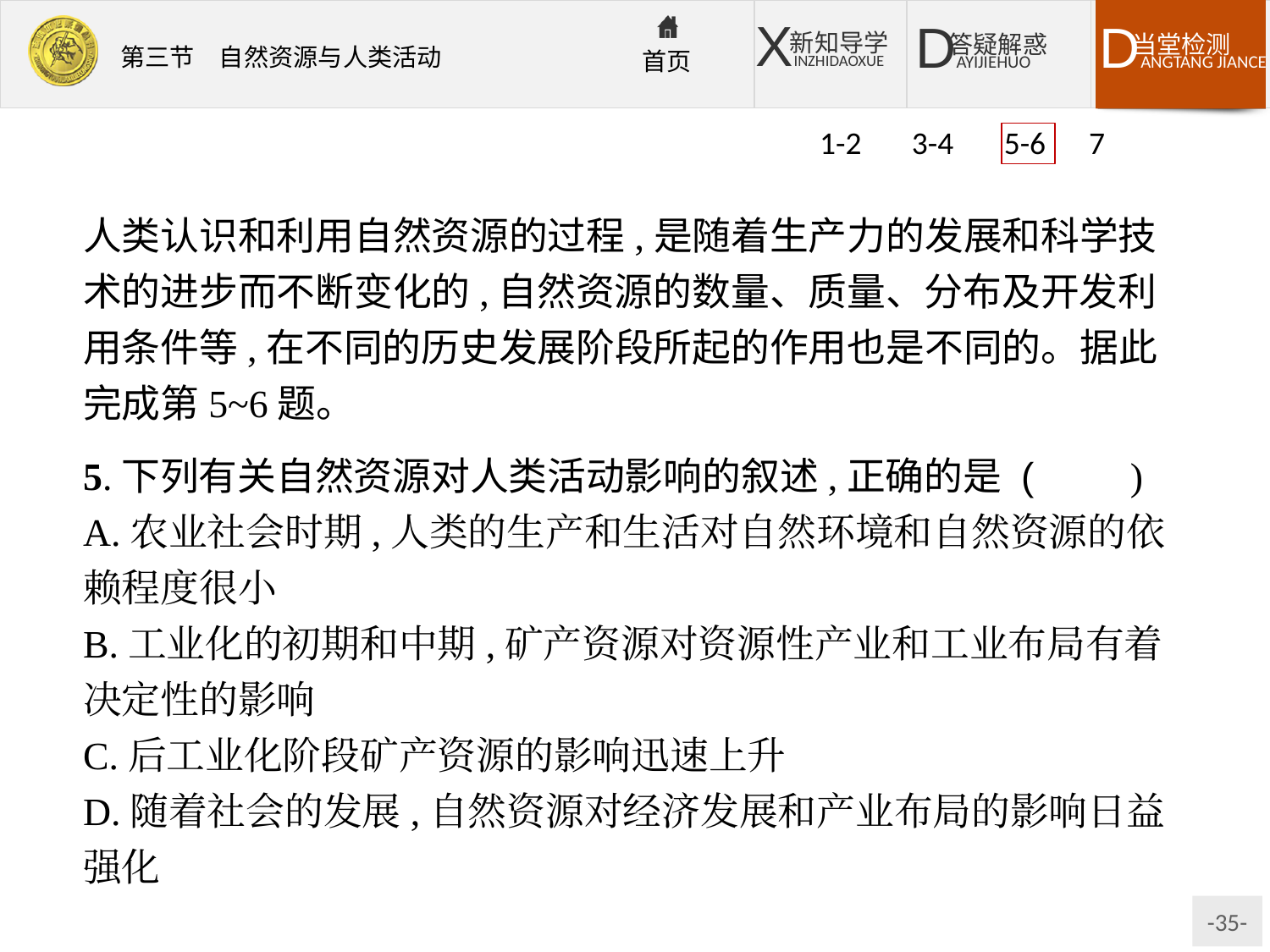

1-2       3-4       5-6      7

人类认识和利用自然资源的过程,是随着生产力的发展和科学技术的进步而不断变化的,自然资源的数量、质量、分布及开发利用条件等,在不同的历史发展阶段所起的作用也是不同的。据此完成第5~6题。
5.下列有关自然资源对人类活动影响的叙述,正确的是 (　　)
A.农业社会时期,人类的生产和生活对自然环境和自然资源的依赖程度很小
B.工业化的初期和中期,矿产资源对资源性产业和工业布局有着决定性的影响
C.后工业化阶段矿产资源的影响迅速上升
D.随着社会的发展,自然资源对经济发展和产业布局的影响日益强化